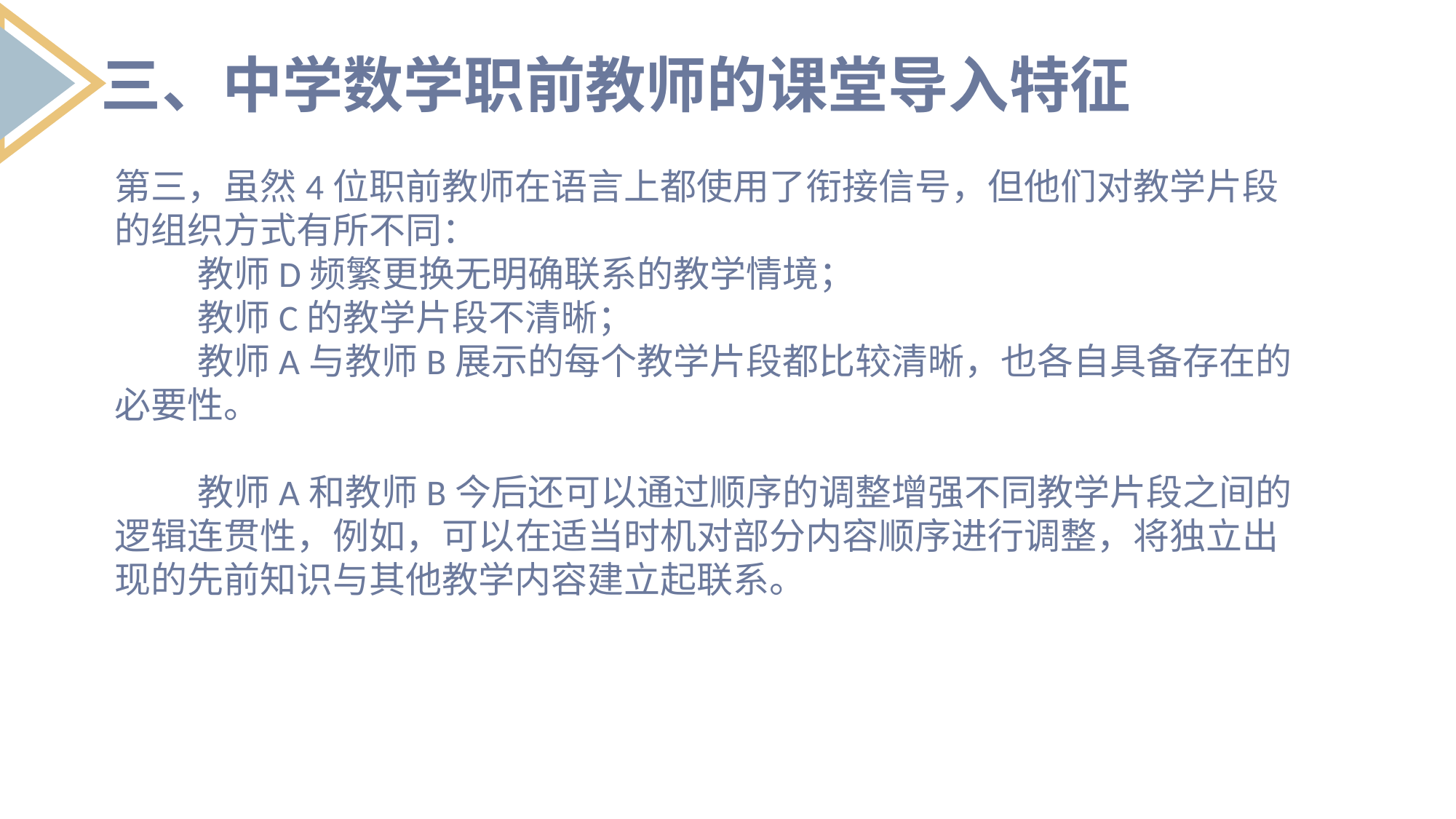

三、中学数学职前教师的课堂导入特征

第三，虽然4位职前教师在语言上都使用了衔接信号，但他们对教学片段的组织方式有所不同：
         教师D频繁更换无明确联系的教学情境；
         教师C的教学片段不清晰；
         教师A与教师B展示的每个教学片段都比较清晰，也各自具备存在的必要性。

         教师A和教师B今后还可以通过顺序的调整增强不同教学片段之间的逻辑连贯性，例如，可以在适当时机对部分内容顺序进行调整，将独立出现的先前知识与其他教学内容建立起联系。